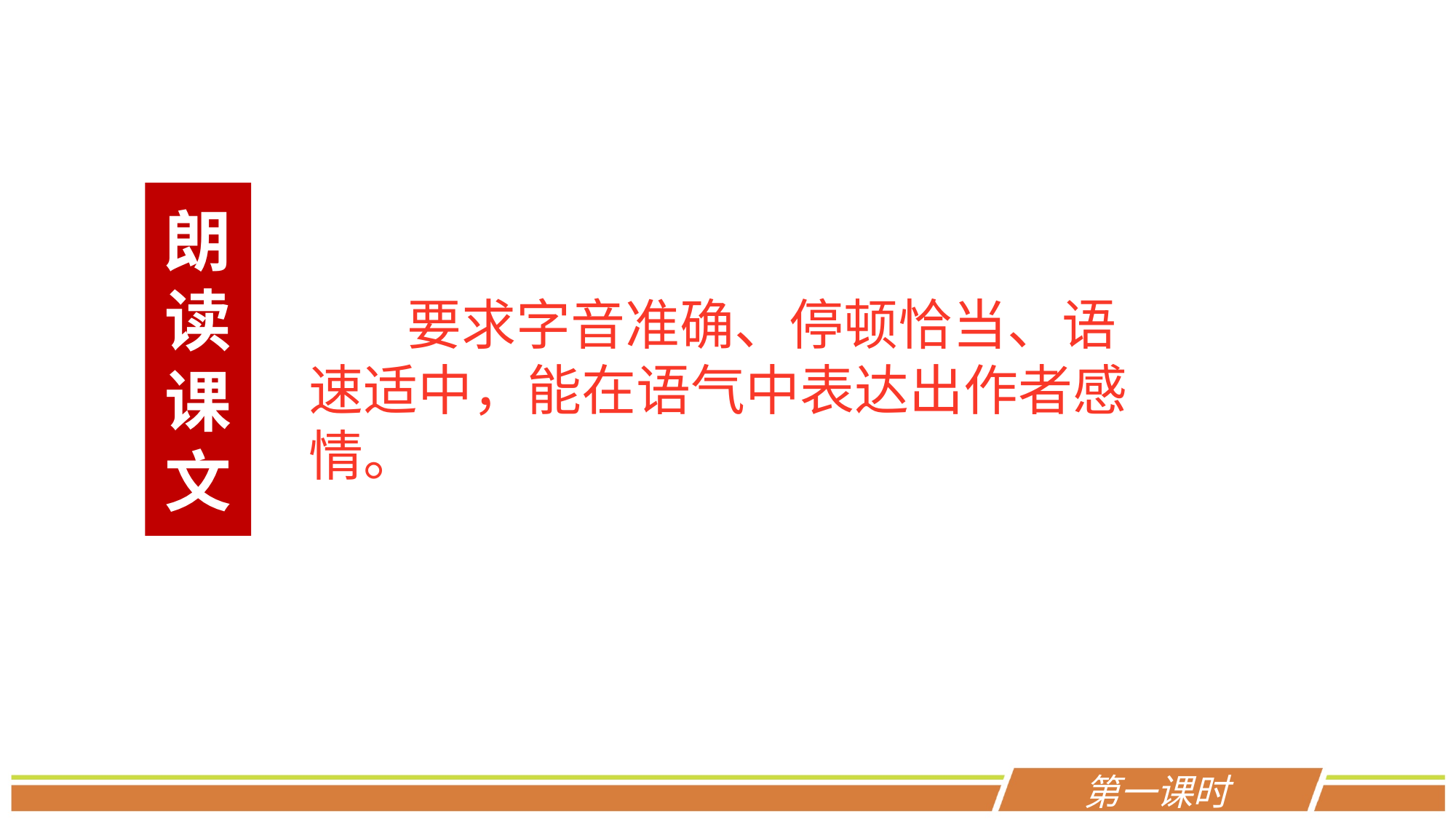

朗读课文
       要求字音准确、停顿恰当、语速适中，能在语气中表达出作者感情。
第一课时